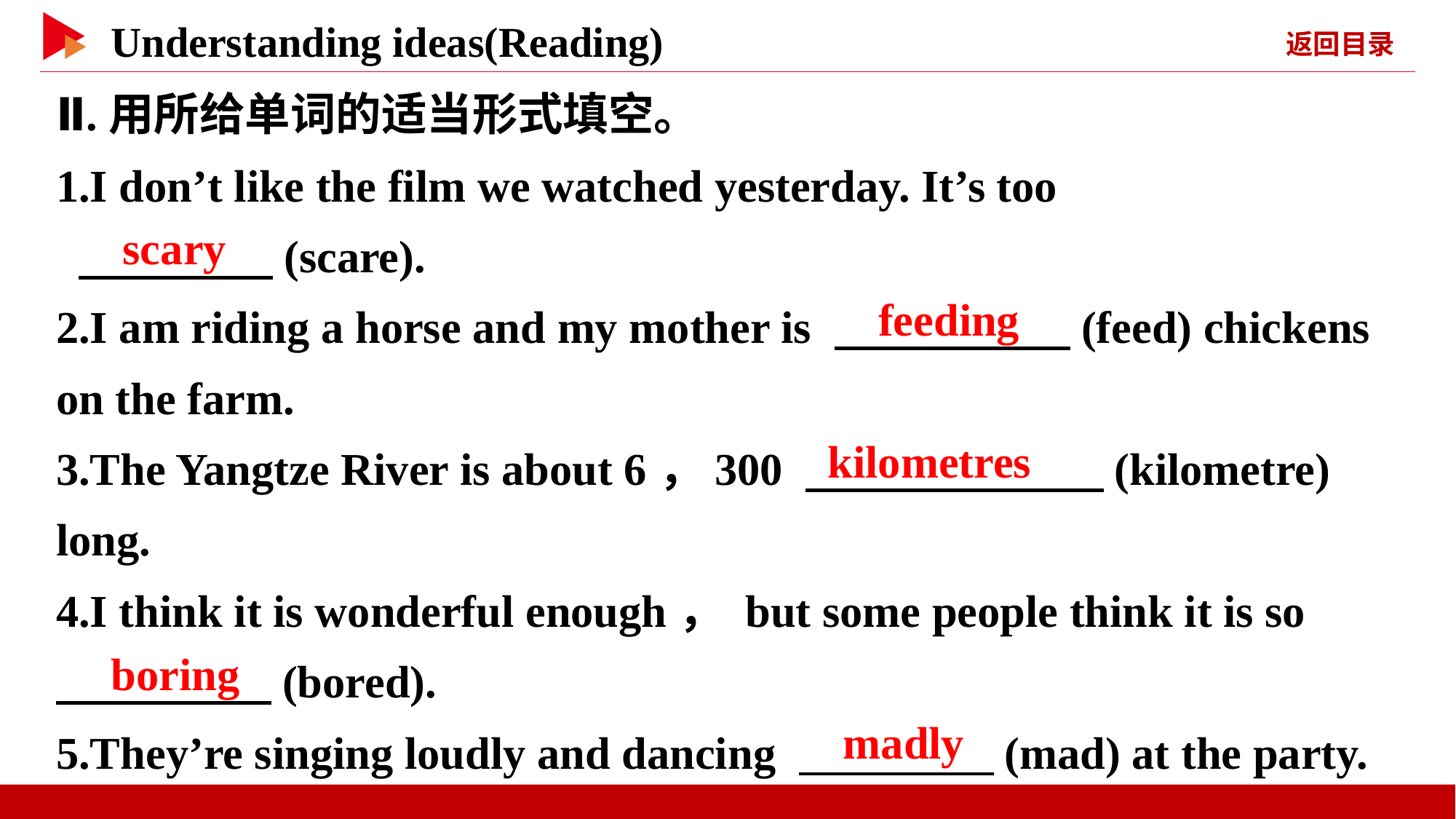

Ⅱ.用所给单词的适当形式填空。
1.I don’t like the film we watched yesterday. It’s too
 　          　(scare).
2.I am riding a horse and my mother is 　              　(feed) chickens on the farm.
3.The Yangtze River is about 6，300 　                    　(kilometre) long.
4.I think it is wonderful enough， but some people think it is so
　            　(bored).
5.They’re singing loudly and dancing 　          　(mad) at the party.
　scary
　feeding
　kilometres
　boring
　madly